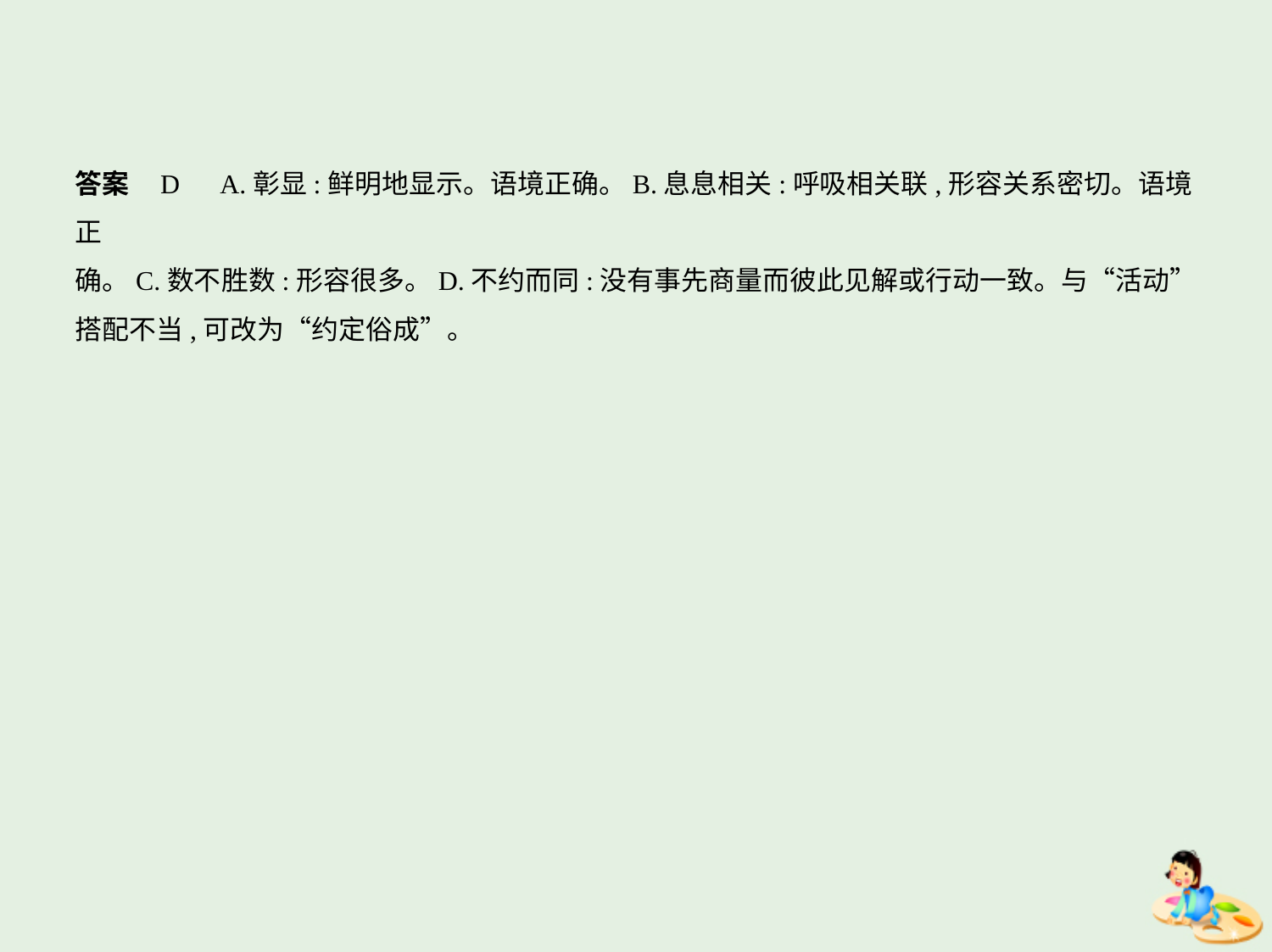

答案    D　A.彰显:鲜明地显示。语境正确。B.息息相关:呼吸相关联,形容关系密切。语境正
确。C.数不胜数:形容很多。D.不约而同:没有事先商量而彼此见解或行动一致。与“活动”
搭配不当,可改为“约定俗成”。